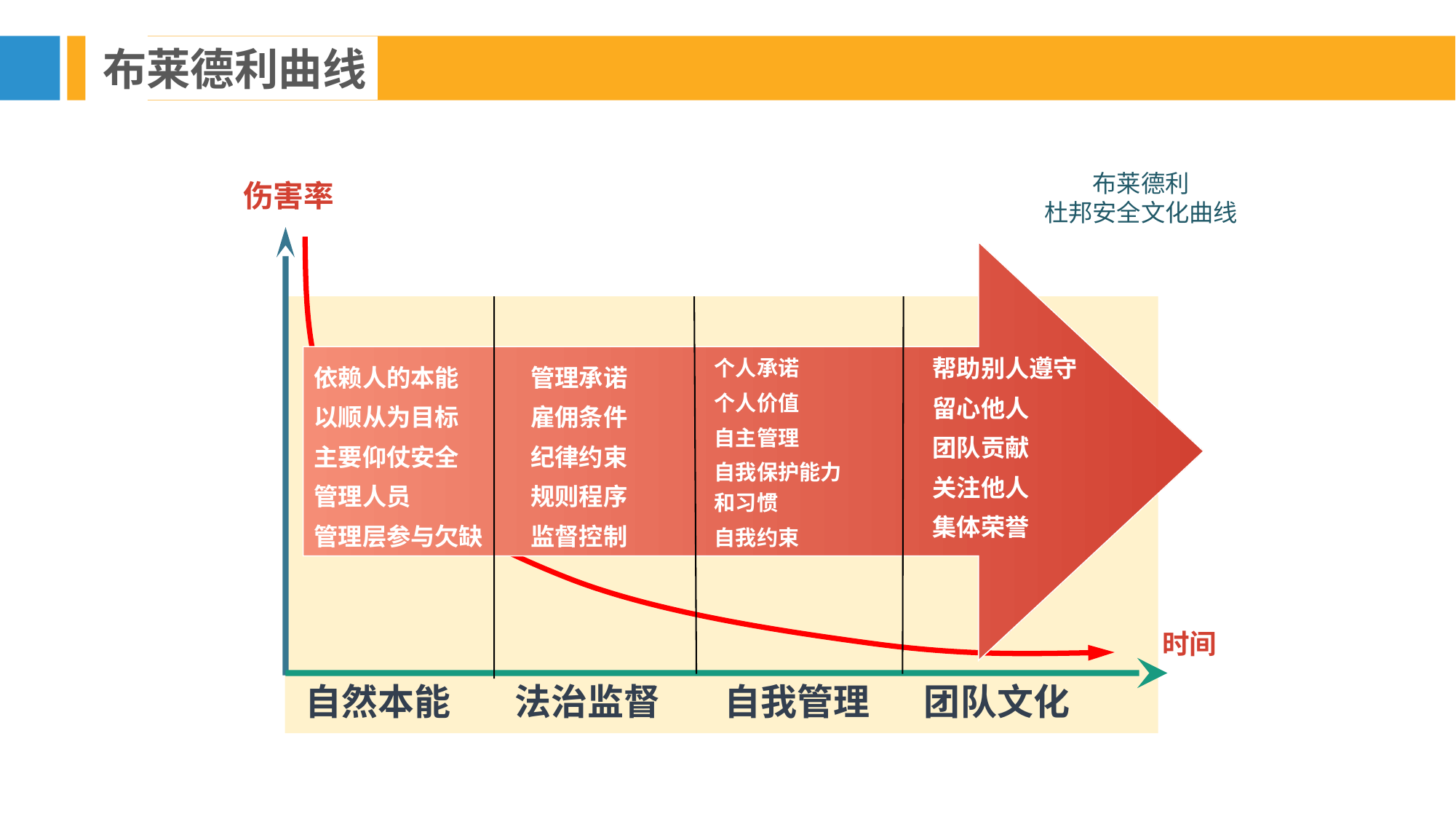

布莱德利曲线
布莱德利
杜邦安全文化曲线
伤害率

帮助别人遵守
留心他人
团队贡献
关注他人
集体荣誉
个人承诺
个人价值
自主管理
自我保护能力      和习惯
自我约束
依赖人的本能
以顺从为目标
主要仰仗安全
管理人员
管理层参与欠缺

  管理承诺
  雇佣条件
  纪律约束
  规则程序
  监督控制
时间

团队文化
自然本能
法治监督
自我管理